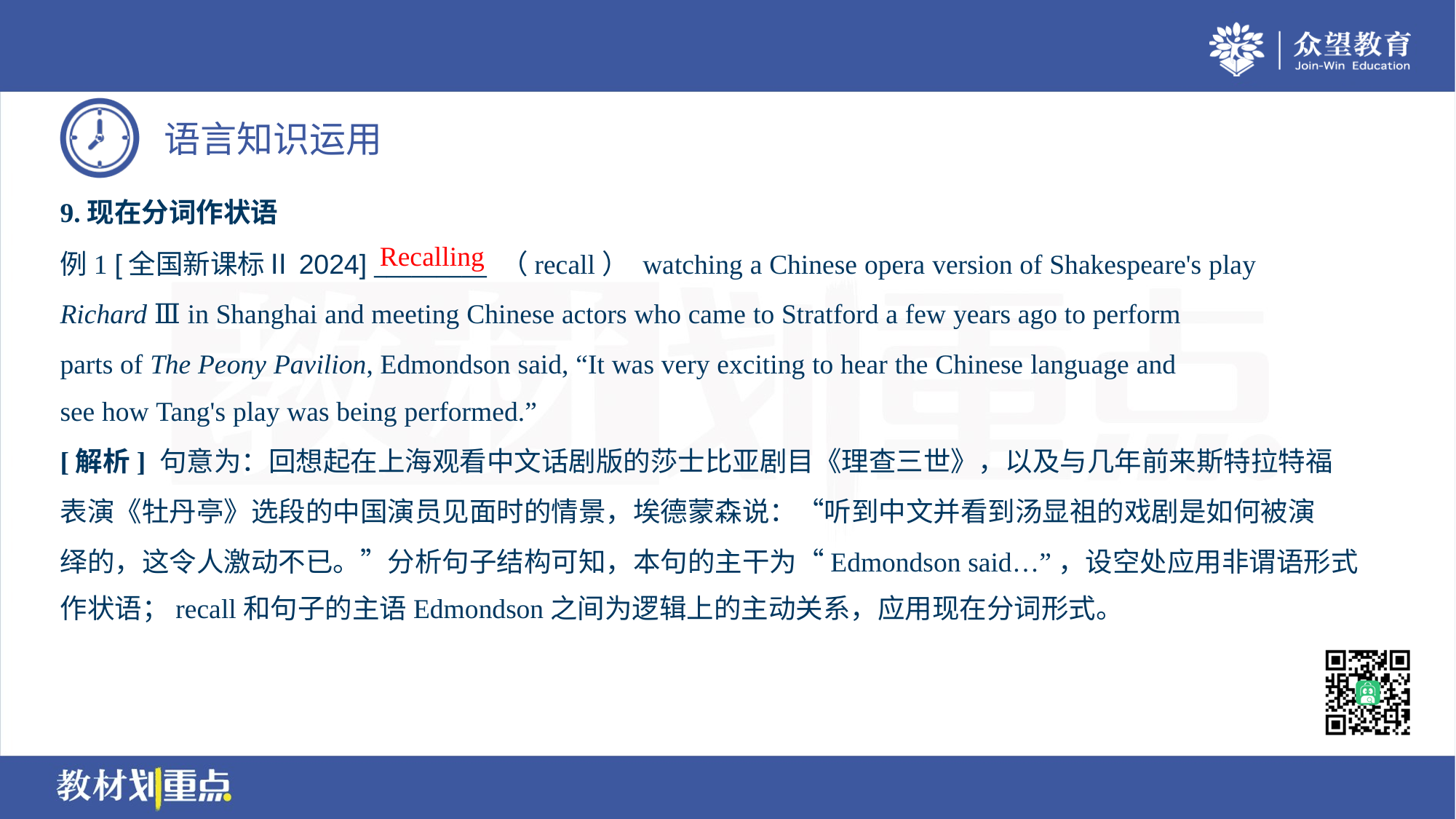

9.现在分词作状语
Recalling
例1 [全国新课标Ⅱ2024] _________ （recall） watching a Chinese opera version of Shakespeare's play
Richard Ⅲ in Shanghai and meeting Chinese actors who came to Stratford a few years ago to perform
parts of The Peony Pavilion, Edmondson said, “It was very exciting to hear the Chinese language and
see how Tang's play was being performed.”
[解析] 句意为：回想起在上海观看中文话剧版的莎士比亚剧目《理查三世》，以及与几年前来斯特拉特福
表演《牡丹亭》选段的中国演员见面时的情景，埃德蒙森说：“听到中文并看到汤显祖的戏剧是如何被演
绎的，这令人激动不已。”分析句子结构可知，本句的主干为“Edmondson said…”，设空处应用非谓语形式
作状语；recall和句子的主语Edmondson之间为逻辑上的主动关系，应用现在分词形式。